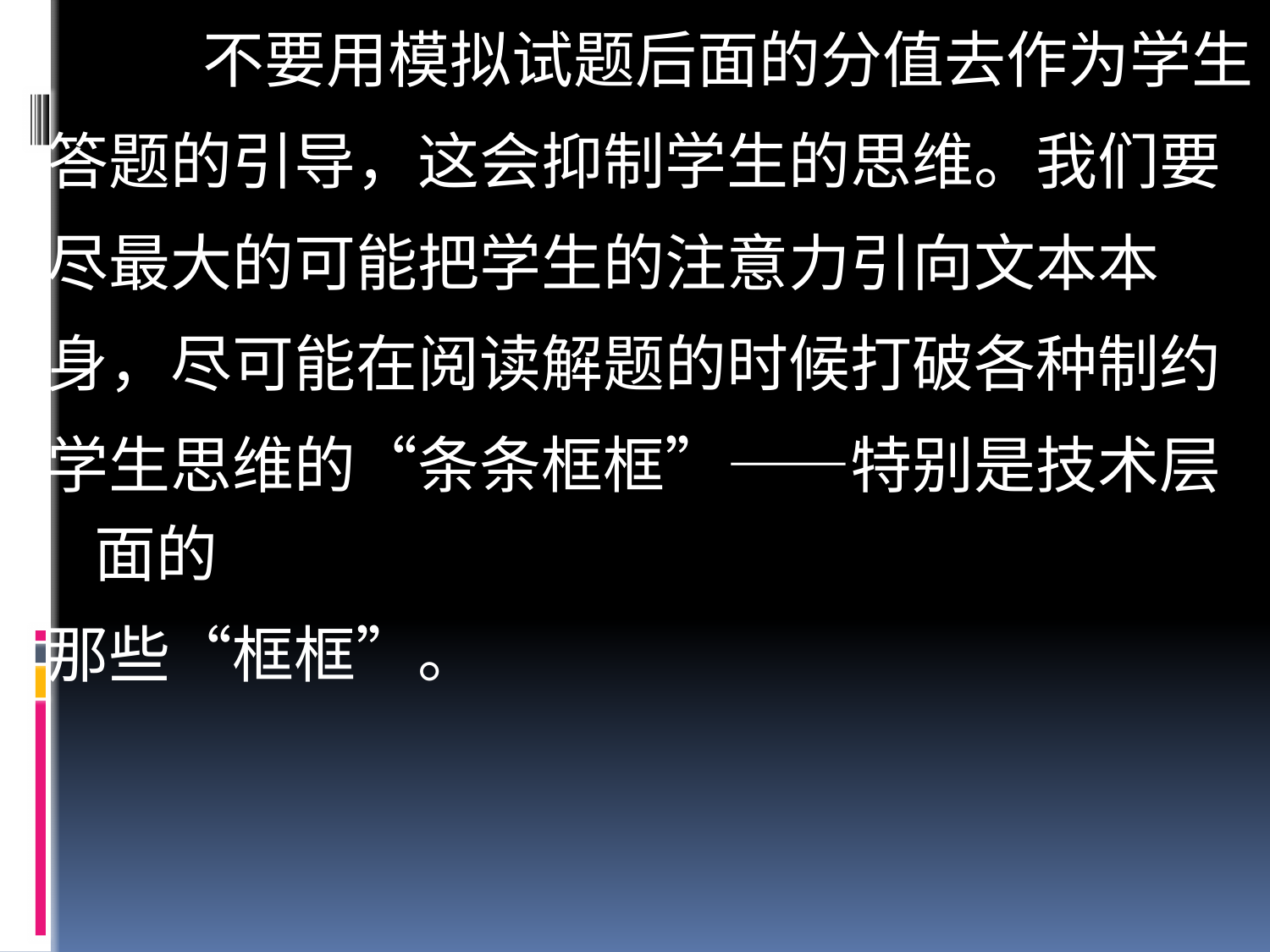

不要用模拟试题后面的分值去作为学生
答题的引导，这会抑制学生的思维。我们要
尽最大的可能把学生的注意力引向文本本
身，尽可能在阅读解题的时候打破各种制约
学生思维的“条条框框”——特别是技术层面的
那些“框框”。